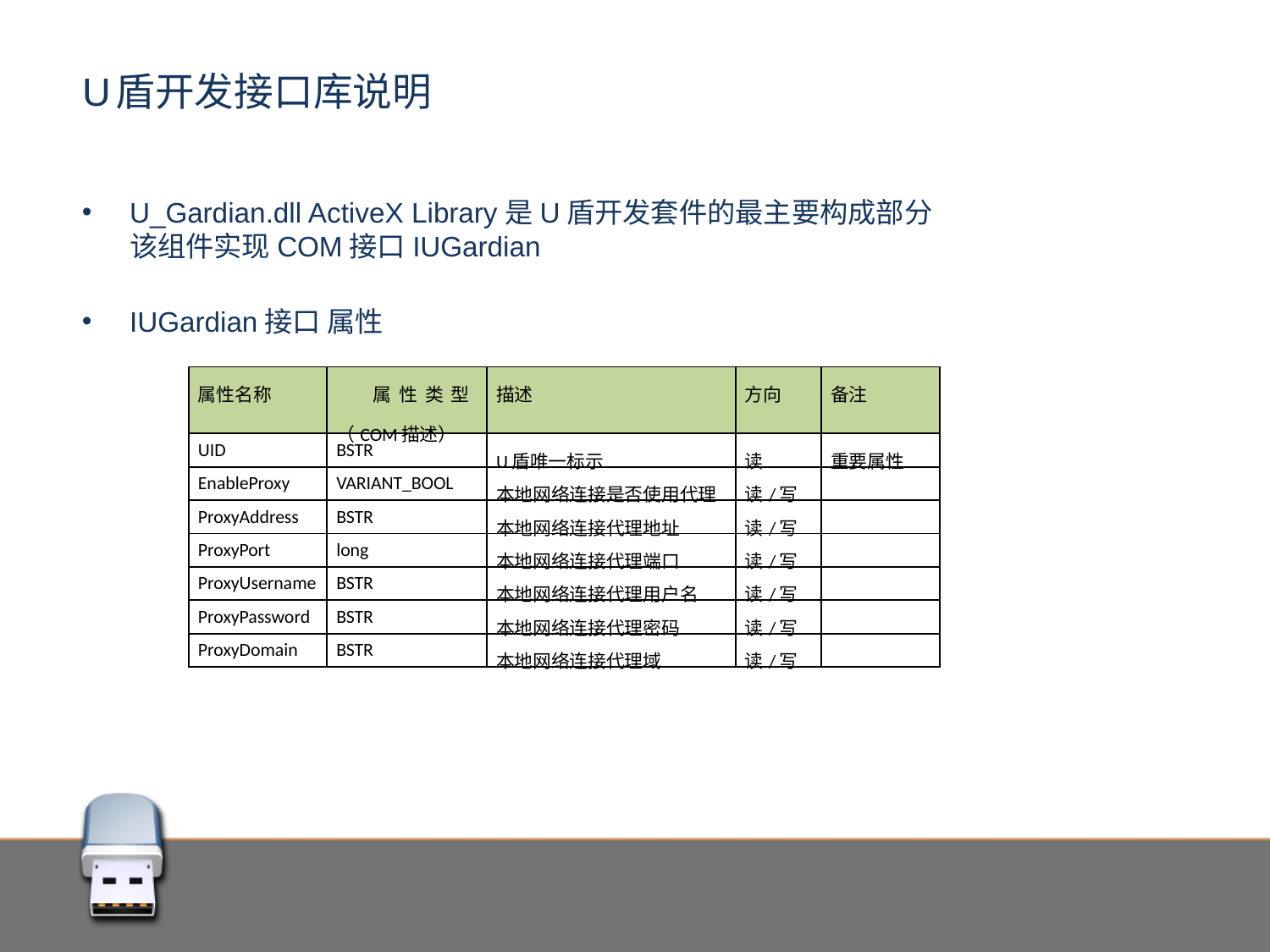

# U盾开发接口库说明
U_Gardian.dll ActiveX Library是U盾开发套件的最主要构成部分
该组件实现COM接口IUGardian
IUGardian接口 属性
| 属性名称 | 属性类型 （COM描述） | 描述 | 方向 | 备注 |
| --- | --- | --- | --- | --- |
| UID | BSTR | U盾唯一标示 | 读 | 重要属性 |
| EnableProxy | VARIANT\_BOOL | 本地网络连接是否使用代理 | 读/写 |  |
| ProxyAddress | BSTR | 本地网络连接代理地址 | 读/写 |  |
| ProxyPort | long | 本地网络连接代理端口 | 读/写 |  |
| ProxyUsername | BSTR | 本地网络连接代理用户名 | 读/写 |  |
| ProxyPassword | BSTR | 本地网络连接代理密码 | 读/写 |  |
| ProxyDomain | BSTR | 本地网络连接代理域 | 读/写 |  |